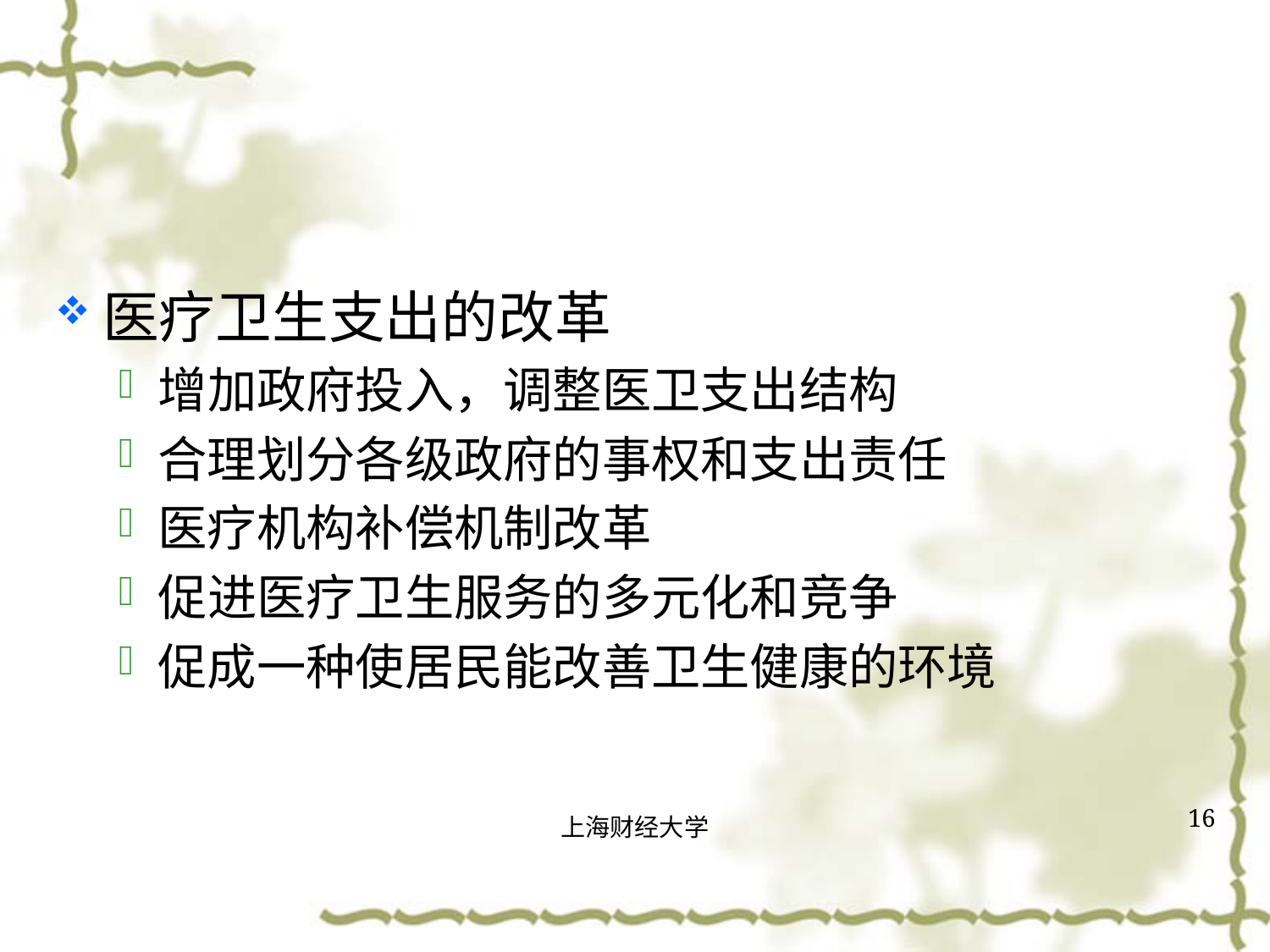

#
医疗卫生支出的改革
增加政府投入，调整医卫支出结构
合理划分各级政府的事权和支出责任
医疗机构补偿机制改革
促进医疗卫生服务的多元化和竞争
促成一种使居民能改善卫生健康的环境
16
上海财经大学